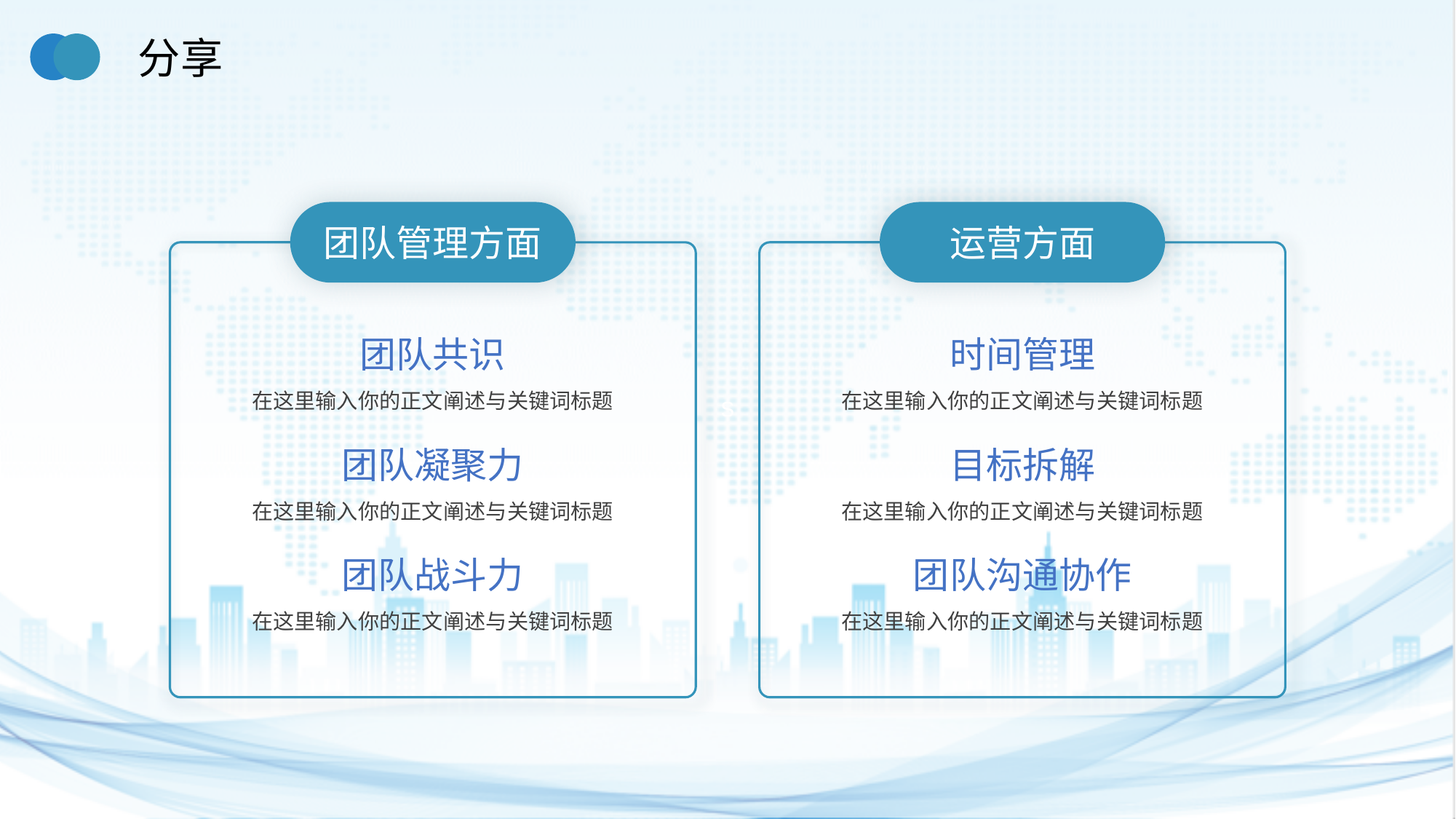

分享
团队管理方面
运营方面
团队共识
时间管理
在这里输入你的正文阐述与关键词标题
在这里输入你的正文阐述与关键词标题
团队凝聚力
目标拆解
在这里输入你的正文阐述与关键词标题
在这里输入你的正文阐述与关键词标题
团队战斗力
团队沟通协作
在这里输入你的正文阐述与关键词标题
在这里输入你的正文阐述与关键词标题